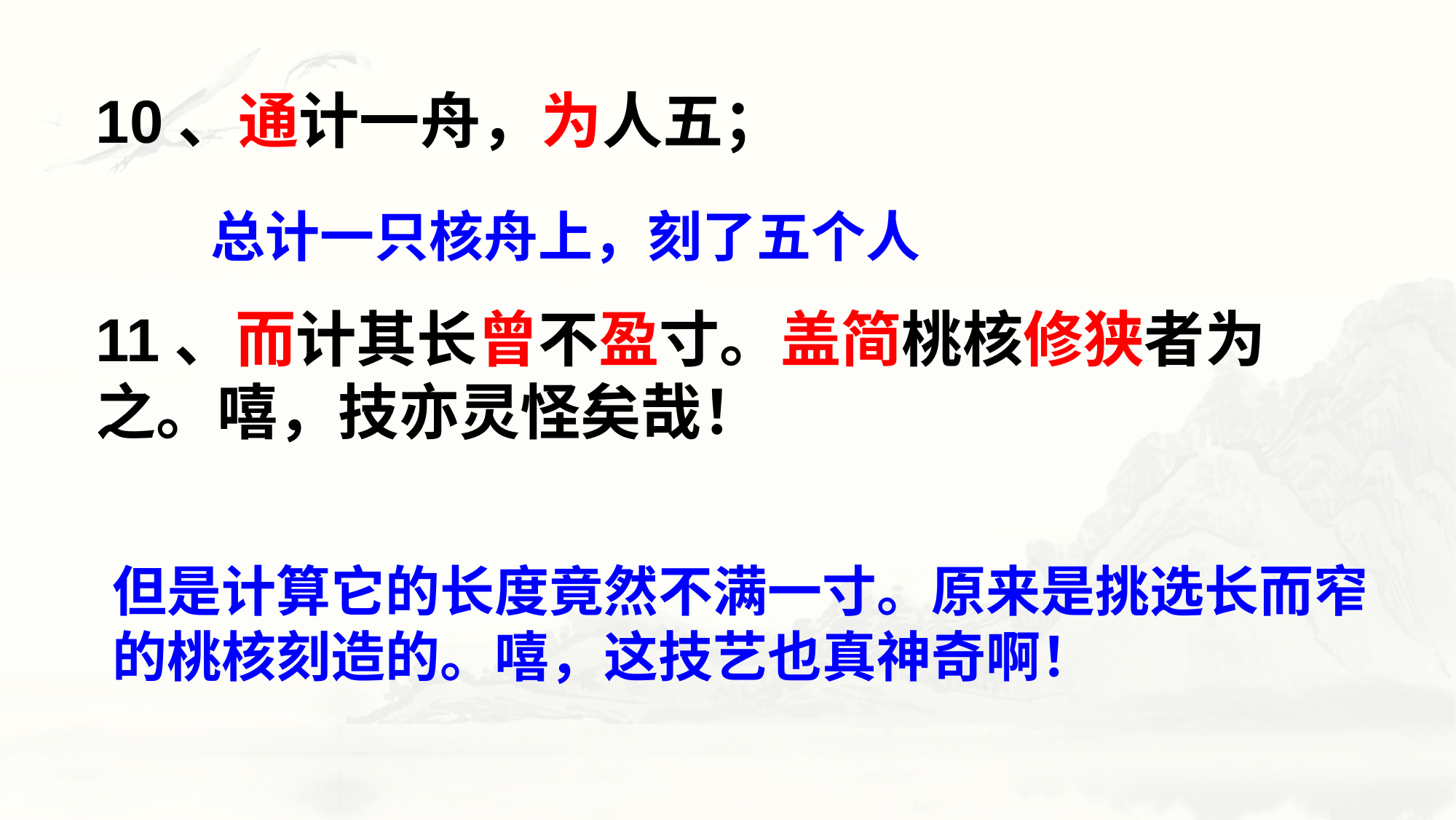

10、通计一舟，为人五；

11、而计其长曾不盈寸。盖简桃核修狭者为之。嘻，技亦灵怪矣哉！
总计一只核舟上，刻了五个人
但是计算它的长度竟然不满一寸。原来是挑选长而窄的桃核刻造的。嘻，这技艺也真神奇啊！